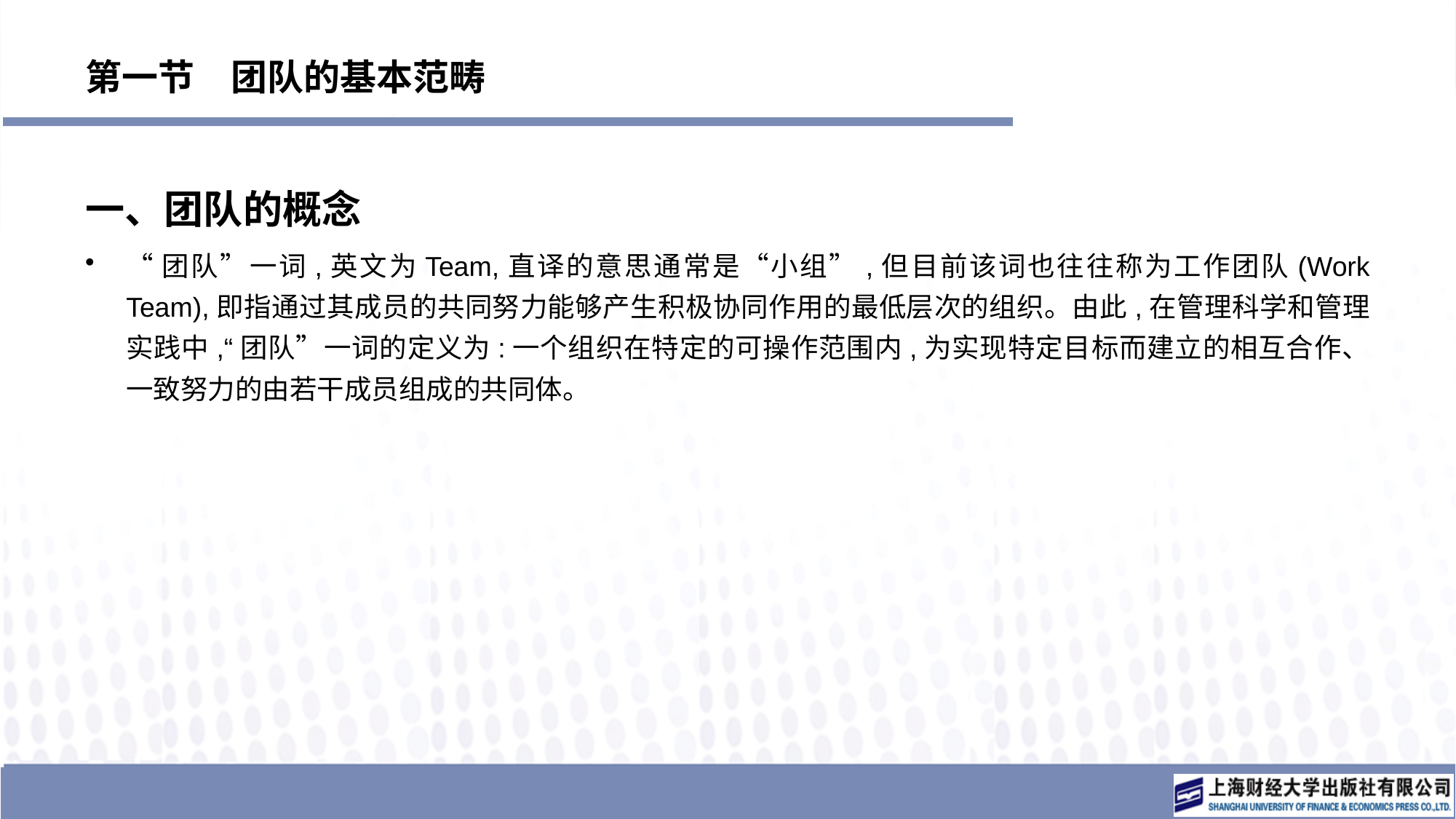

# 第一节　团队的基本范畴
一、团队的概念
“团队”一词,英文为Team,直译的意思通常是“小组”,但目前该词也往往称为工作团队(Work Team),即指通过其成员的共同努力能够产生积极协同作用的最低层次的组织。由此,在管理科学和管理实践中,“团队”一词的定义为:一个组织在特定的可操作范围内,为实现特定目标而建立的相互合作、一致努力的由若干成员组成的共同体。